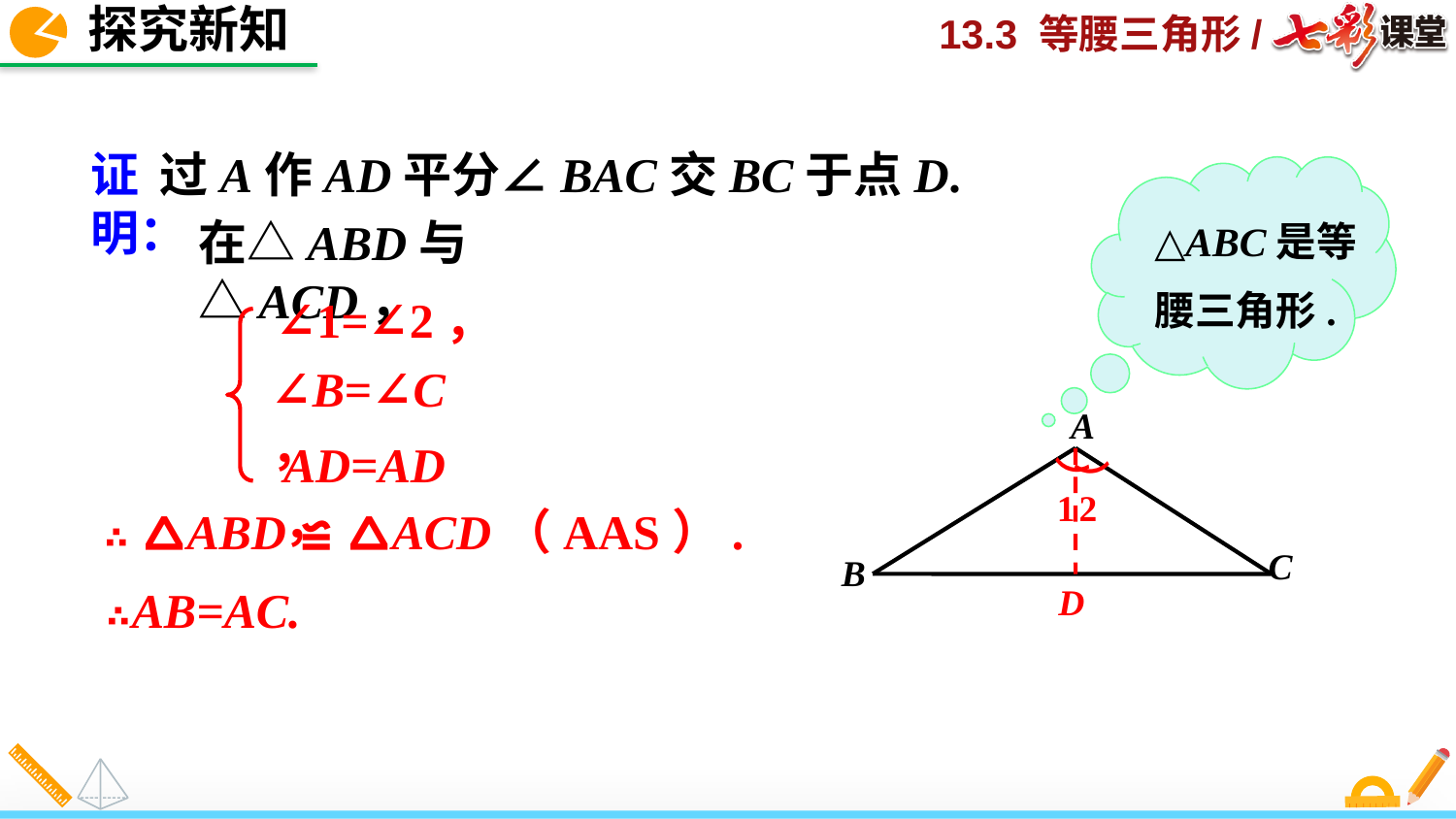

探究新知

证明：
过A作AD平分∠BAC交BC于点D.

△ABC是等腰三角形.
在△ABD与△ACD，
∠1=∠2，

∠B=∠C，

A

C

B

AD=AD，
（

2

1

D
（
∴ △ABD ≌ △ACD（AAS）.
∴AB=AC.